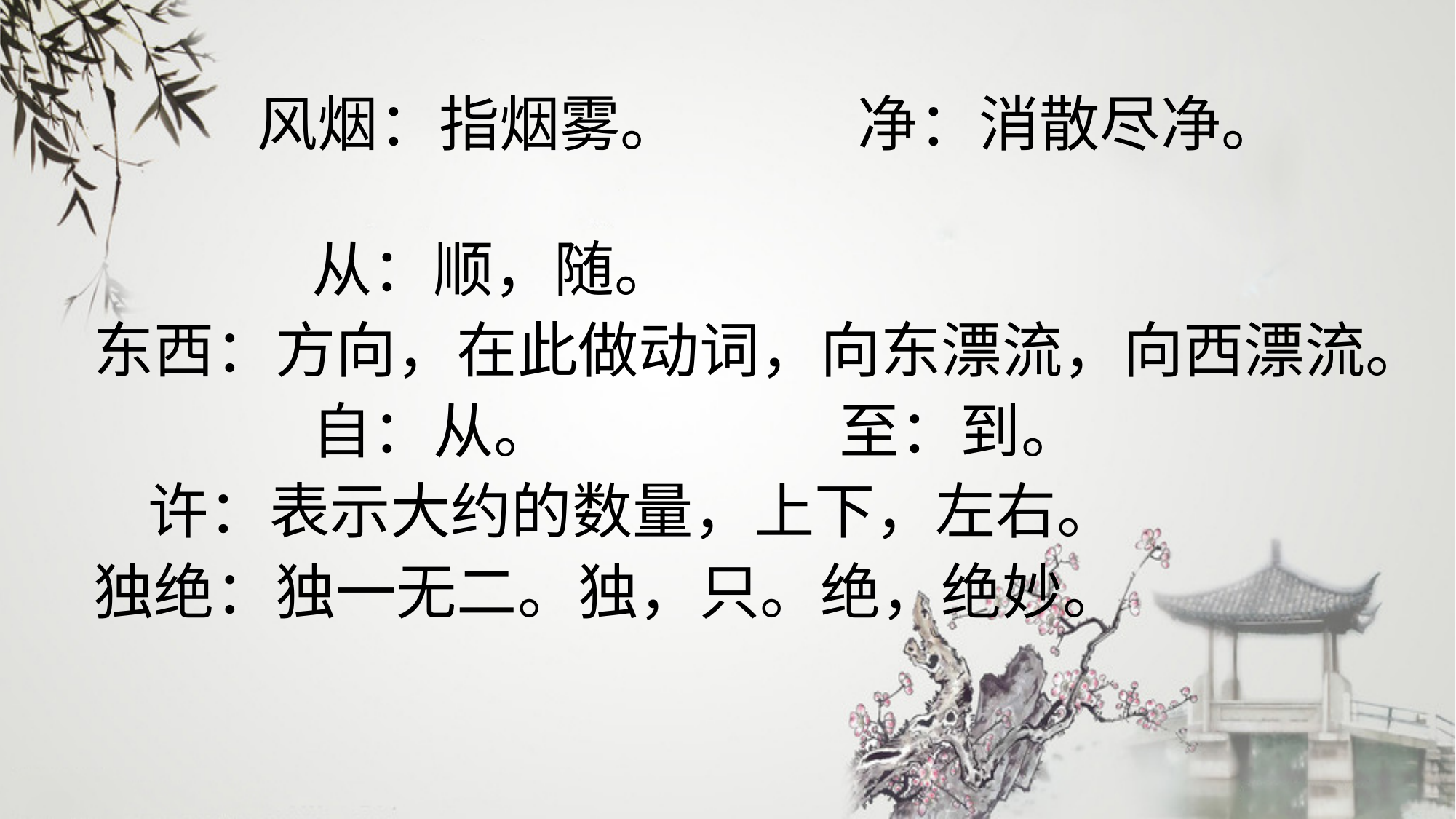

风烟：指烟雾。             净：消散尽净。
                     从：顺，随。
     东西：方向，在此做动词，向东漂流，向西漂流。
                     自：从。                     至：到。
         许：表示大约的数量，上下，左右。
     独绝：独一无二。独，只。绝，绝妙。